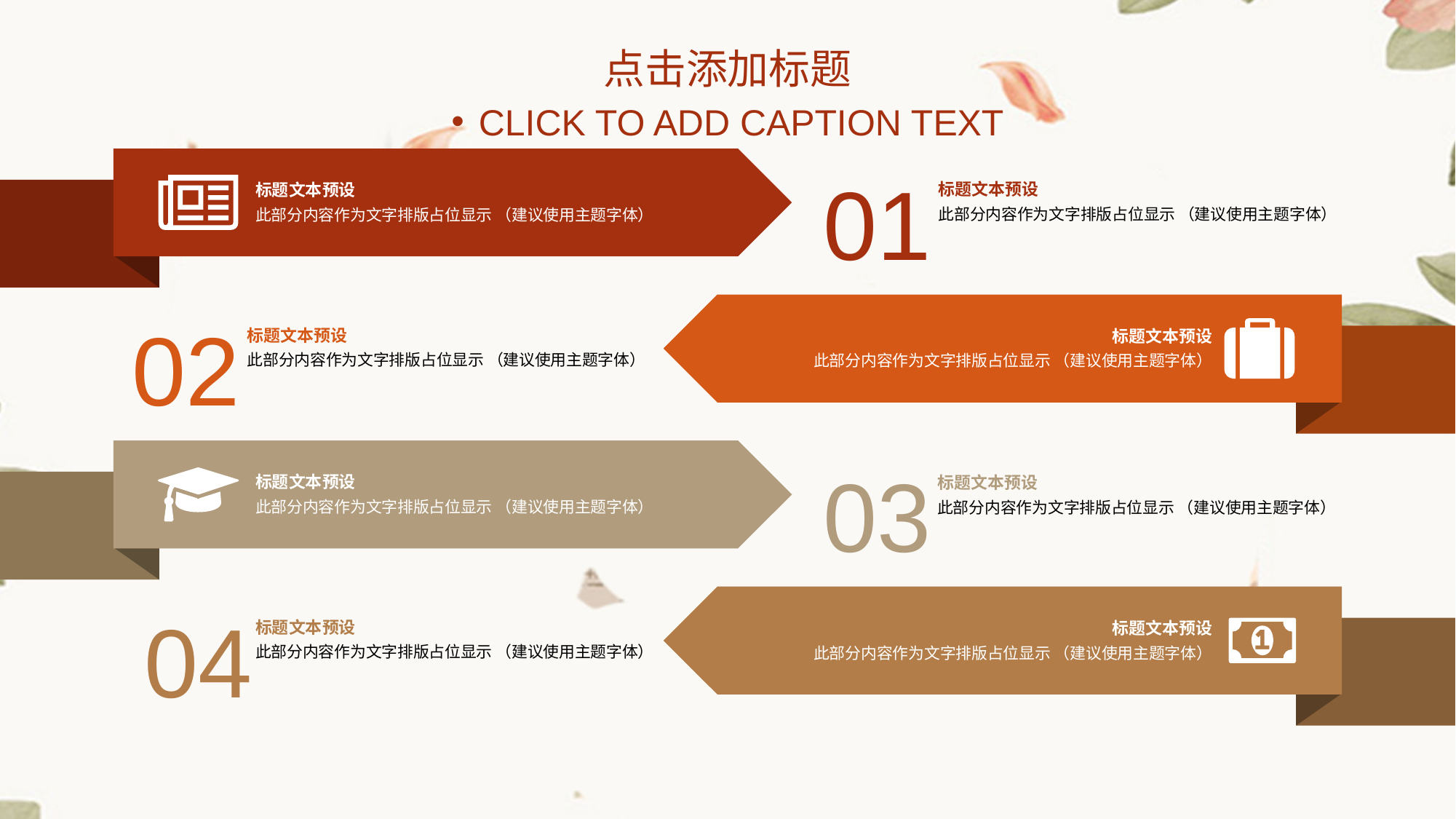

# 点击添加标题
CLICK TO ADD CAPTION TEXT
01

标题文本预设
此部分内容作为文字排版占位显示 （建议使用主题字体）
标题文本预设
此部分内容作为文字排版占位显示 （建议使用主题字体）

02

标题文本预设
此部分内容作为文字排版占位显示 （建议使用主题字体）
标题文本预设
此部分内容作为文字排版占位显示 （建议使用主题字体）

03

标题文本预设
此部分内容作为文字排版占位显示 （建议使用主题字体）

标题文本预设
此部分内容作为文字排版占位显示 （建议使用主题字体）
04

标题文本预设
此部分内容作为文字排版占位显示 （建议使用主题字体）

标题文本预设
此部分内容作为文字排版占位显示 （建议使用主题字体）